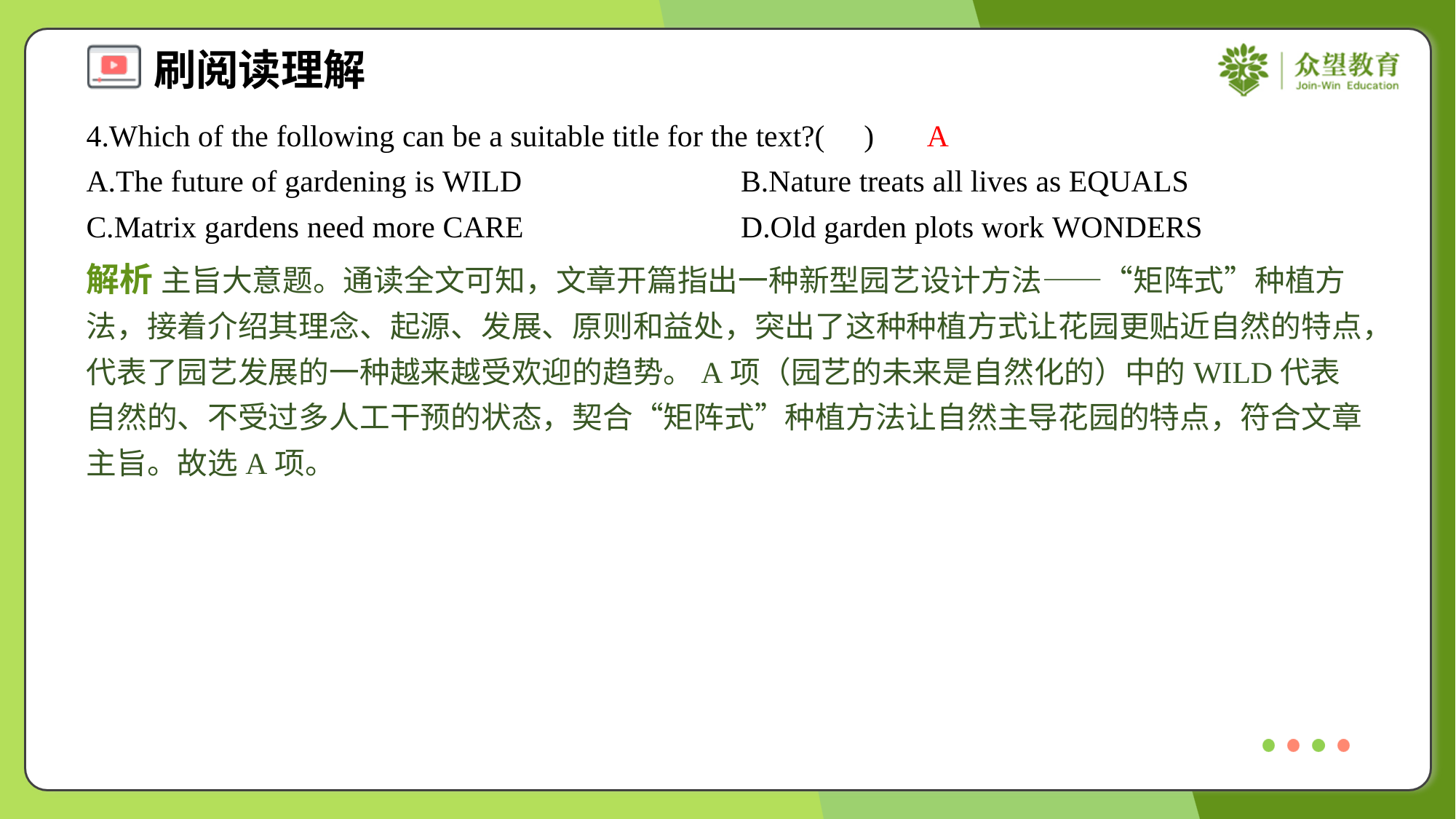

4.Which of the following can be a suitable title for the text?(     )
A
A.The future of gardening is WILD	B.Nature treats all lives as EQUALS
C.Matrix gardens need more CARE	D.Old garden plots work WONDERS
解析 主旨大意题。通读全文可知，文章开篇指出一种新型园艺设计方法——“矩阵式”种植方法，接着介绍其理念、起源、发展、原则和益处，突出了这种种植方式让花园更贴近自然的特点，代表了园艺发展的一种越来越受欢迎的趋势。A项（园艺的未来是自然化的）中的WILD代表自然的、不受过多人工干预的状态，契合“矩阵式”种植方法让自然主导花园的特点，符合文章主旨。故选A项。